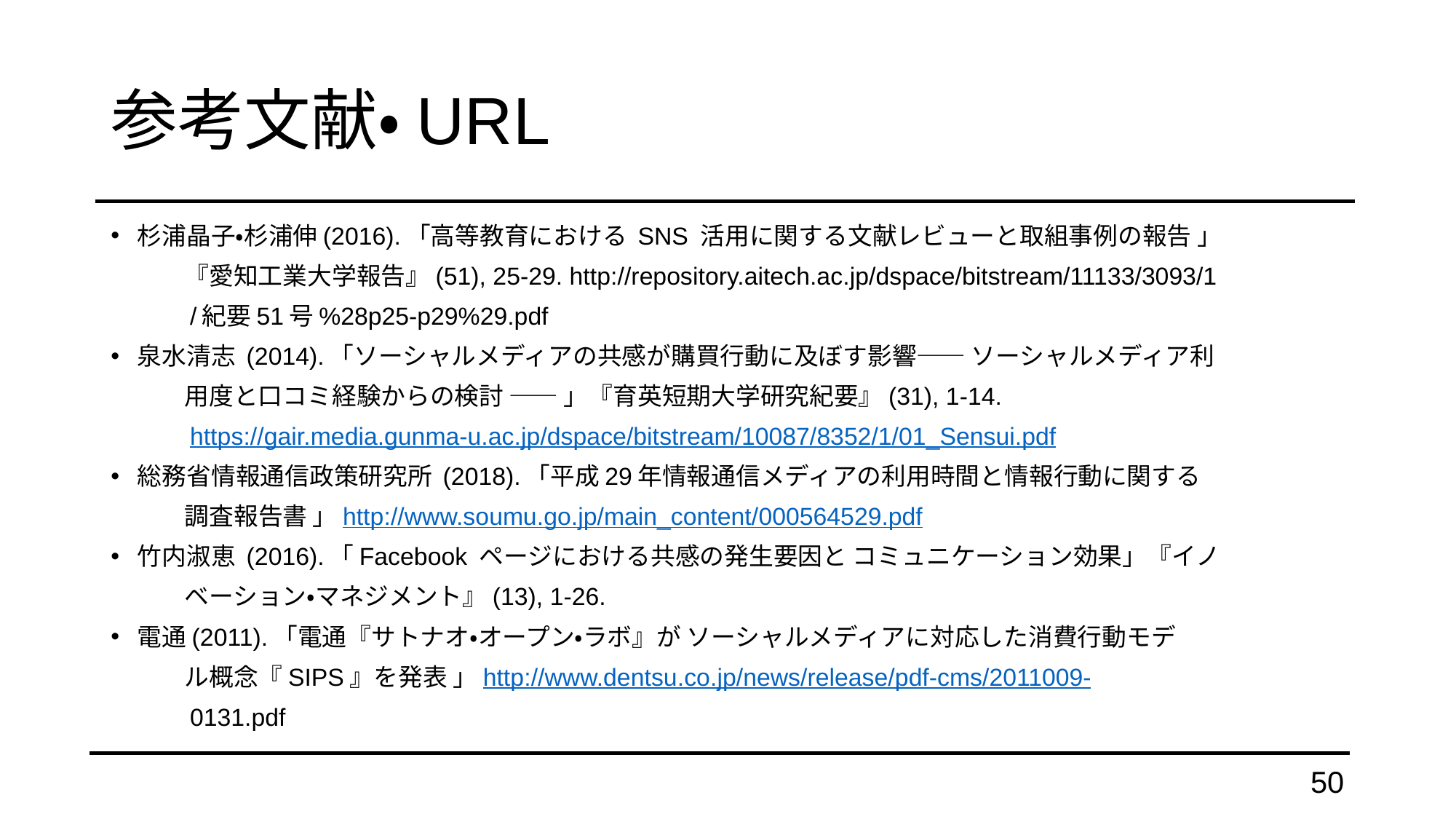

# 参考文献・URL
杉浦晶子・杉浦伸(2016).「高等教育における SNS 活用に関する文献レビューと取組事例の報告 」
　　　『愛知工業大学報告』(51), 25-29. http://repository.aitech.ac.jp/dspace/bitstream/11133/3093/1
　　　/紀要51号%28p25-p29%29.pdf
泉水清志 (2014).「ソーシャルメディアの共感が購買行動に及ぼす影響―― ソーシャルメディア利
　　　用度と口コミ経験からの検討 ―― 」『育英短期大学研究紀要』(31), 1-14.
　　　https://gair.media.gunma-u.ac.jp/dspace/bitstream/10087/8352/1/01_Sensui.pdf
総務省情報通信政策研究所 (2018).「平成29年情報通信メディアの利用時間と情報行動に関する
　　　調査報告書 」http://www.soumu.go.jp/main_content/000564529.pdf
竹内淑恵 (2016).「Facebook ページにおける共感の発生要因と コミュニケーション効果」『イノ
　　　ベーション・マネジメント』(13), 1-26.
電通(2011).「電通『サトナオ・オープン・ラボ』が ソーシャルメディアに対応した消費行動モデ
　　　ル概念『SIPS』を発表 」http://www.dentsu.co.jp/news/release/pdf-cms/2011009-
　　　0131.pdf

50